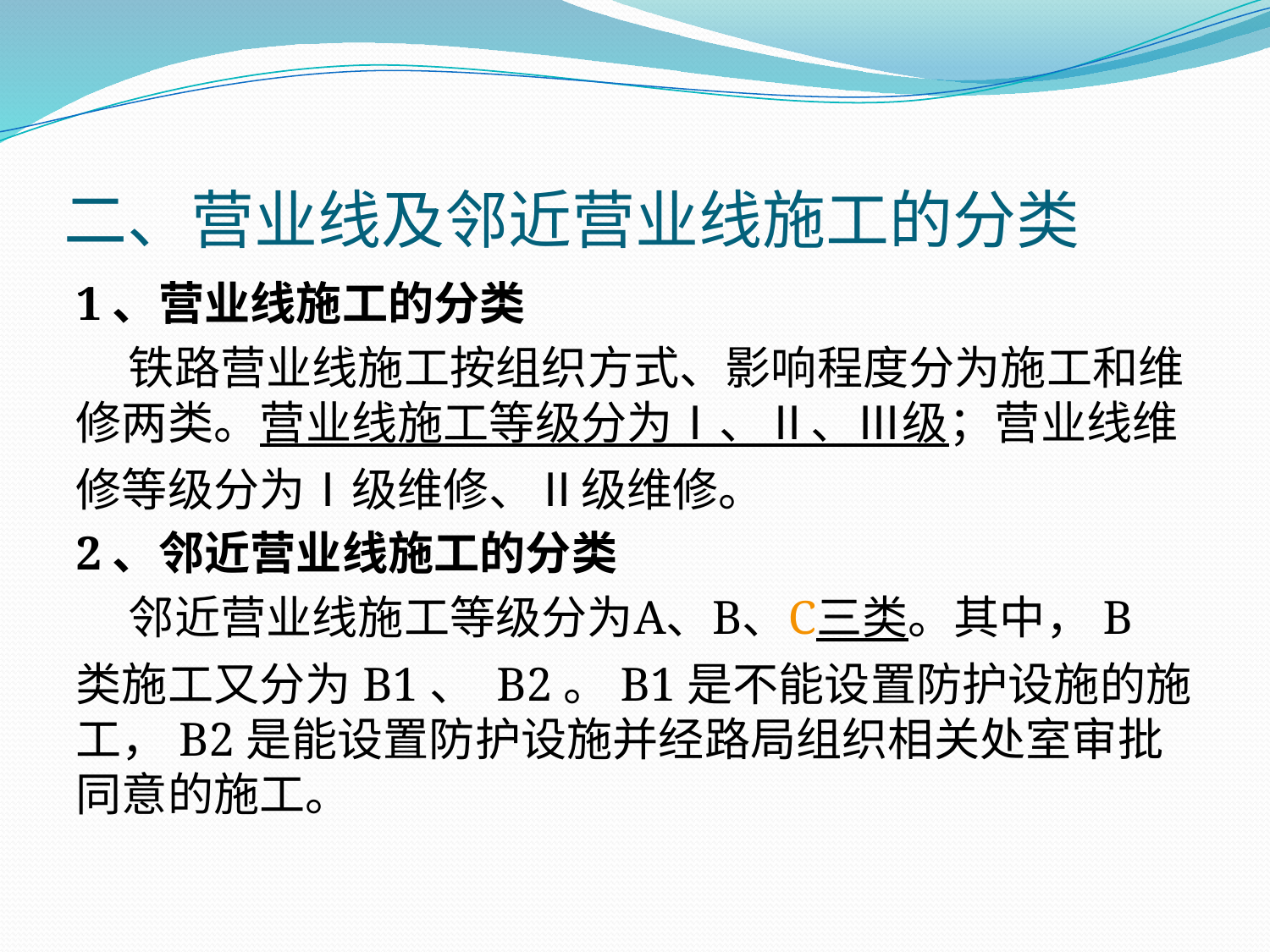

# 二、营业线及邻近营业线施工的分类
1、营业线施工的分类
    铁路营业线施工按组织方式、影响程度分为施工和维修两类。营业线施工等级分为Ⅰ、Ⅱ、Ⅲ级；营业线维修等级分为Ⅰ级维修、Ⅱ级维修。
2、邻近营业线施工的分类
    邻近营业线施工等级分为A、B、C三类。其中，B 类施工又分为B1、 B2。B1是不能设置防护设施的施工，B2是能设置防护设施并经路局组织相关处室审批同意的施工。